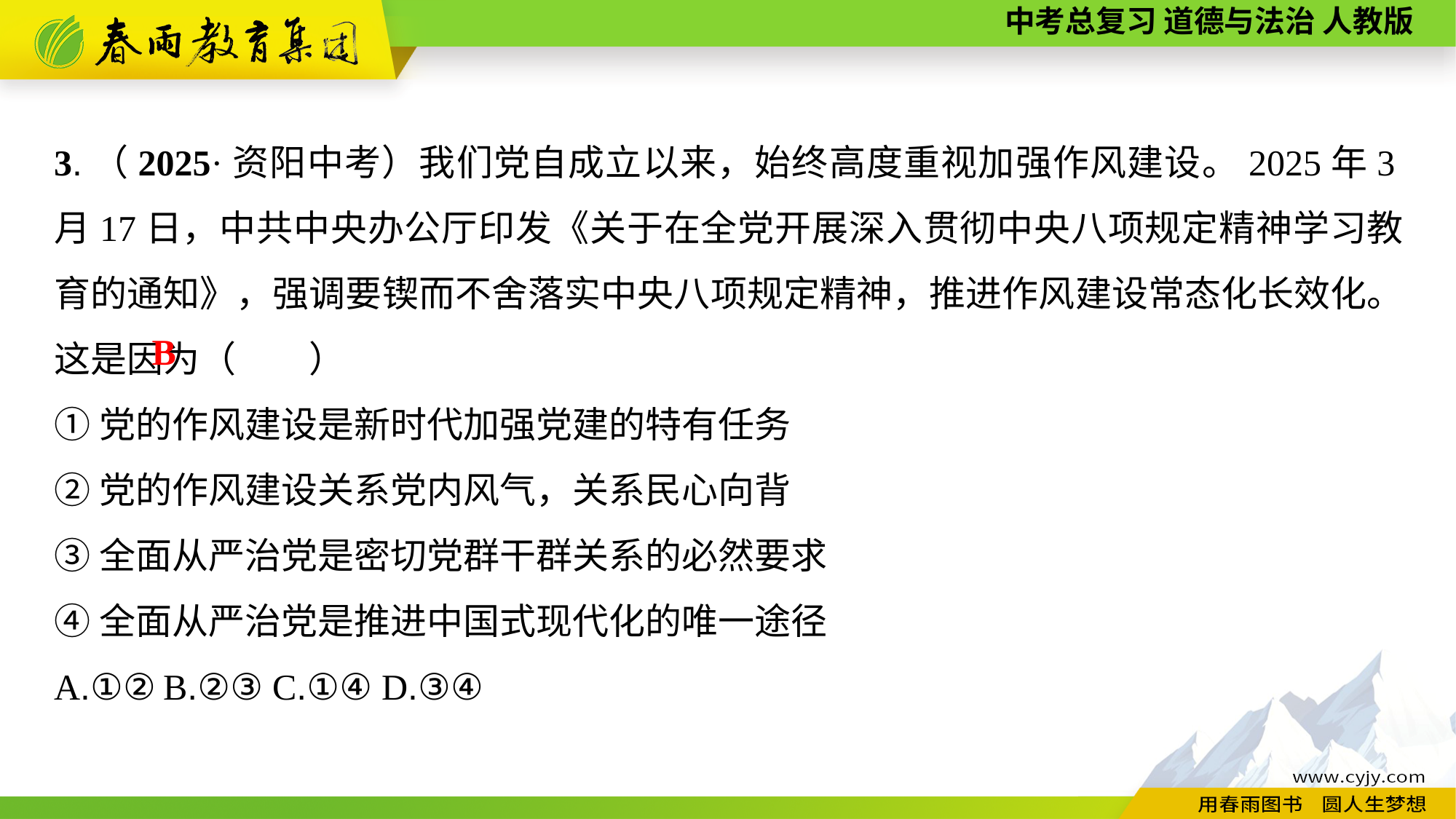

3.（2025·资阳中考）我们党自成立以来，始终高度重视加强作风建设。2025年3月17日，中共中央办公厅印发《关于在全党开展深入贯彻中央八项规定精神学习教育的通知》，强调要锲而不舍落实中央八项规定精神，推进作风建设常态化长效化。这是因为（　　）
①党的作风建设是新时代加强党建的特有任务
②党的作风建设关系党内风气，关系民心向背
③全面从严治党是密切党群干群关系的必然要求
④全面从严治党是推进中国式现代化的唯一途径
A.①②	B.②③	C.①④	D.③④
B